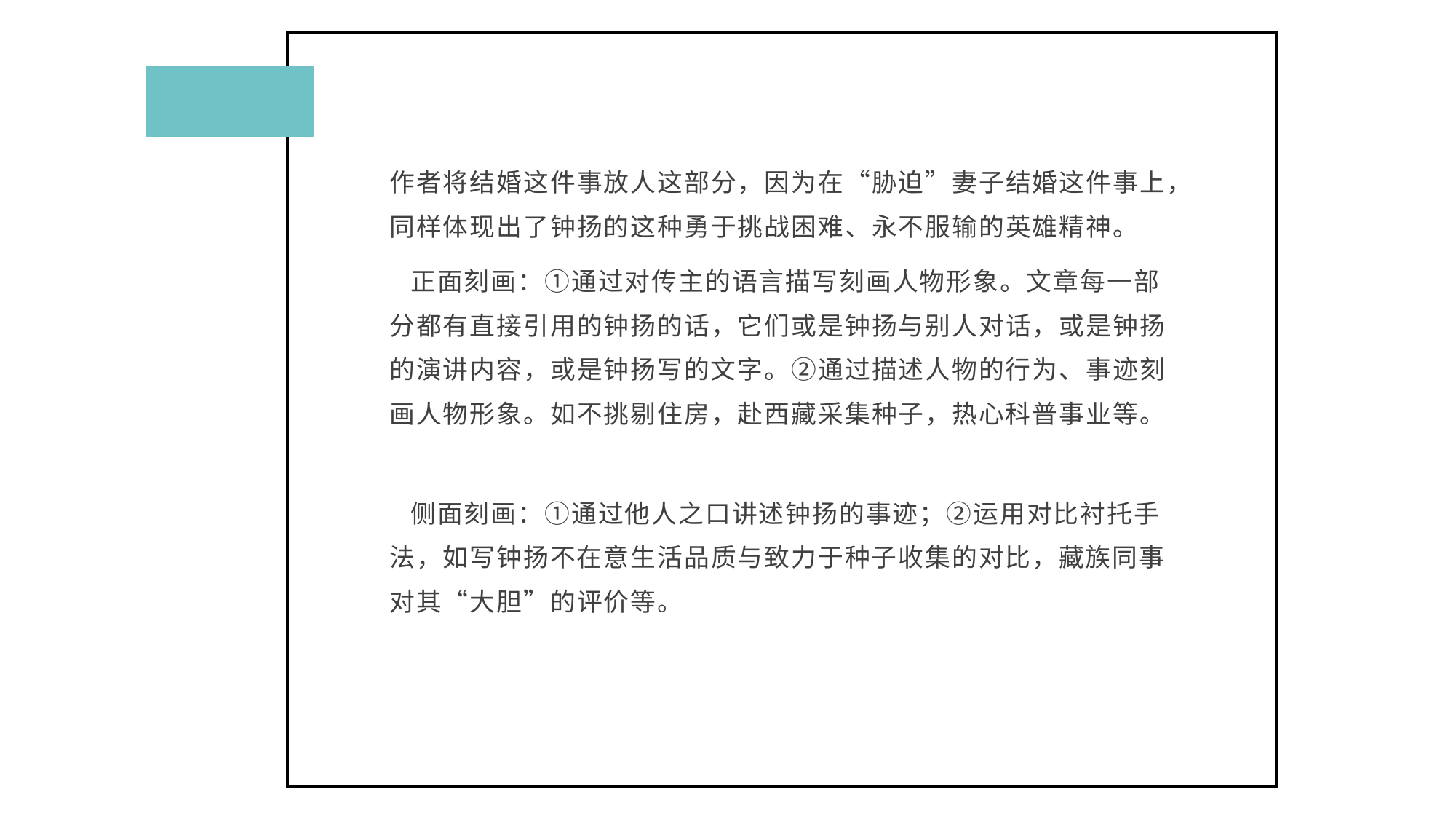

作者将结婚这件事放人这部分，因为在“胁迫”妻子结婚这件事上，同样体现出了钟扬的这种勇于挑战困难、永不服输的英雄精神。
  正面刻画：①通过对传主的语言描写刻画人物形象。文章每一部分都有直接引用的钟扬的话，它们或是钟扬与别人对话，或是钟扬的演讲内容，或是钟扬写的文字。②通过描述人物的行为、事迹刻画人物形象。如不挑剔住房，赴西藏采集种子，热心科普事业等。

  侧面刻画：①通过他人之口讲述钟扬的事迹；②运用对比衬托手法，如写钟扬不在意生活品质与致力于种子收集的对比，藏族同事对其“大胆”的评价等。